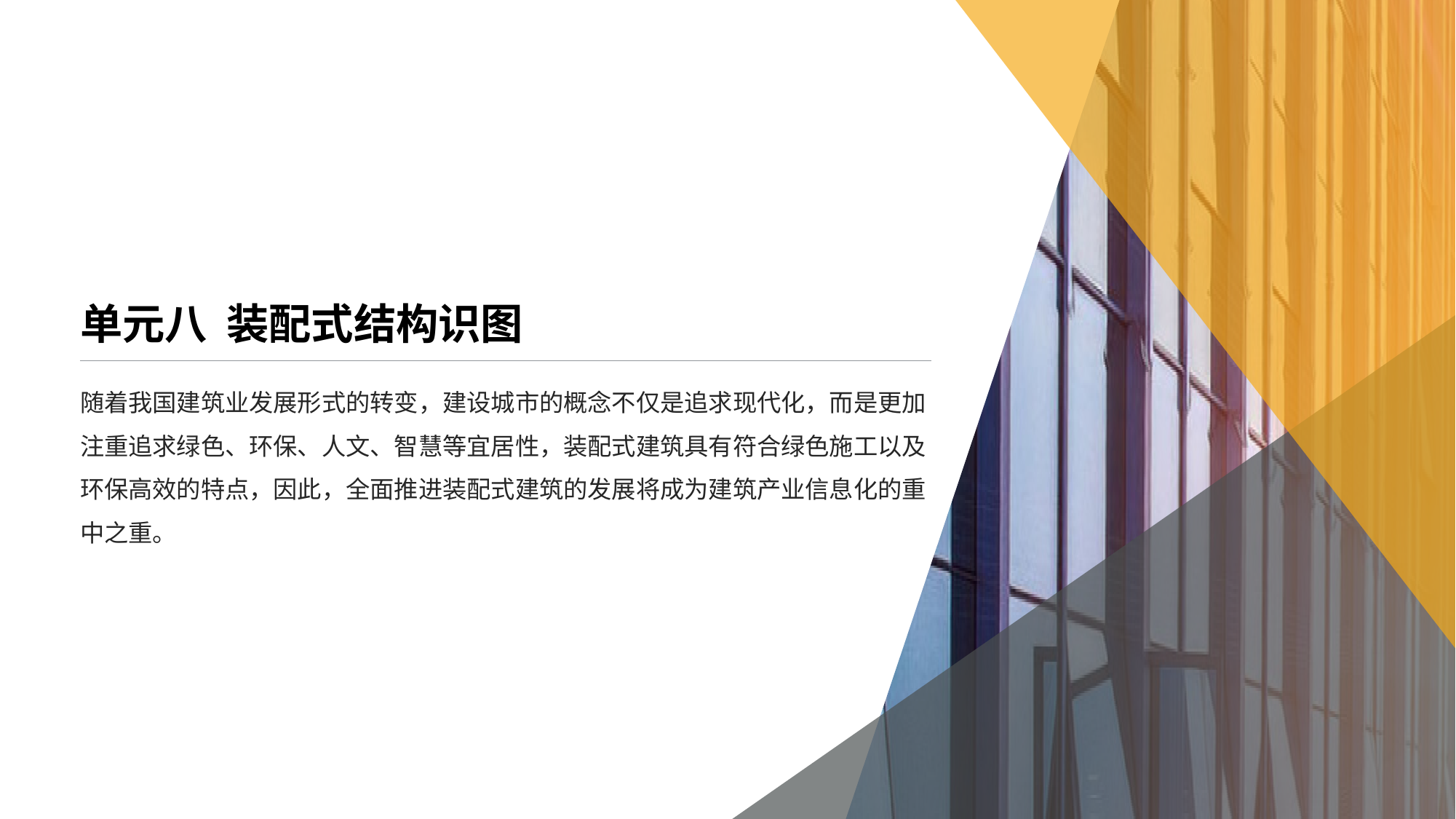

# 单元八  装配式结构识图
随着我国建筑业发展形式的转变，建设城市的概念不仅是追求现代化，而是更加注重追求绿色、环保、人文、智慧等宜居性，装配式建筑具有符合绿色施工以及环保高效的特点，因此，全面推进装配式建筑的发展将成为建筑产业信息化的重中之重。